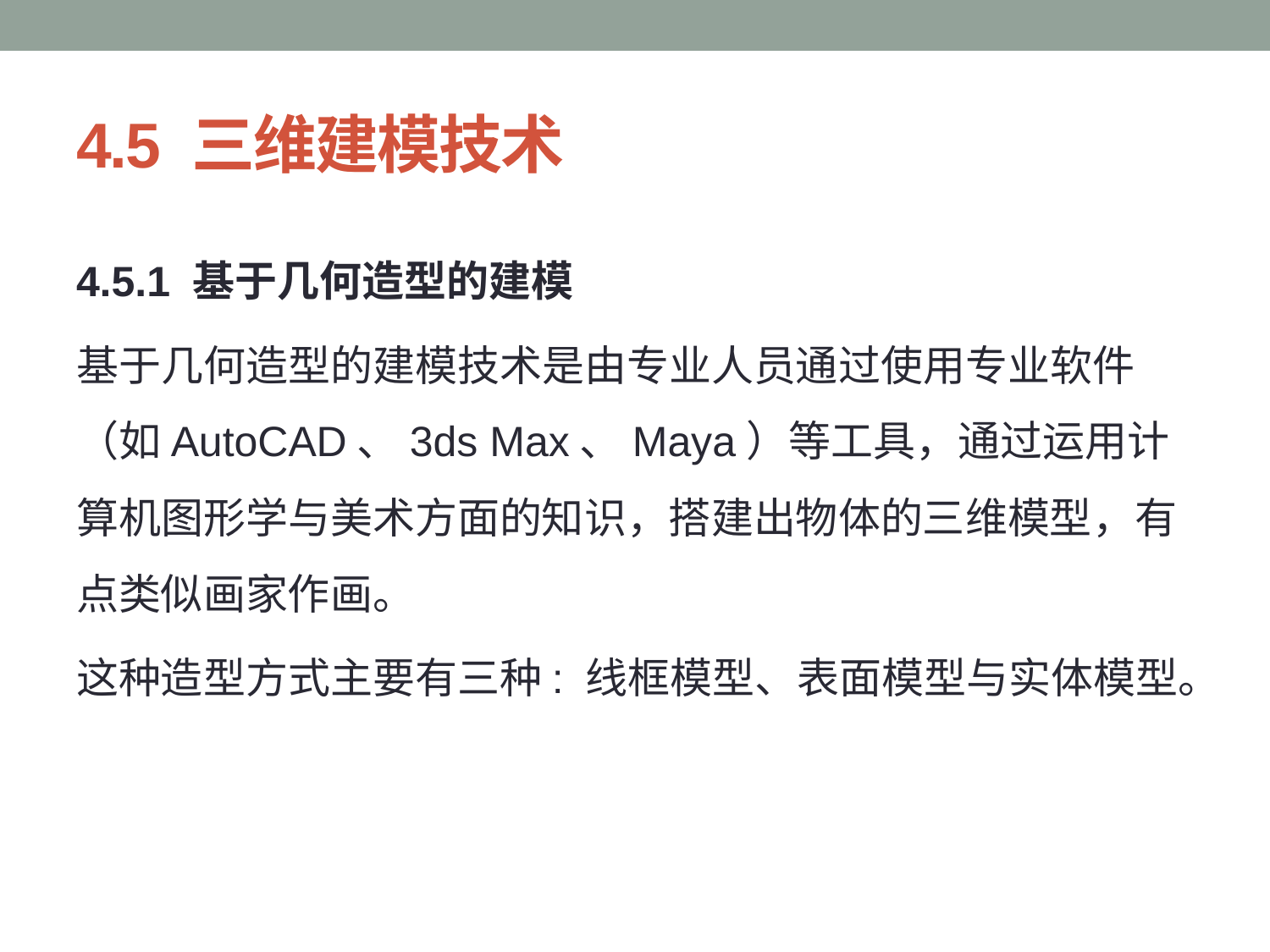

# 4.5 三维建模技术
4.5.1 基于几何造型的建模
基于几何造型的建模技术是由专业人员通过使用专业软件（如AutoCAD、3ds Max、Maya）等工具，通过运用计算机图形学与美术方面的知识，搭建出物体的三维模型，有点类似画家作画。
这种造型方式主要有三种: 线框模型、表面模型与实体模型。